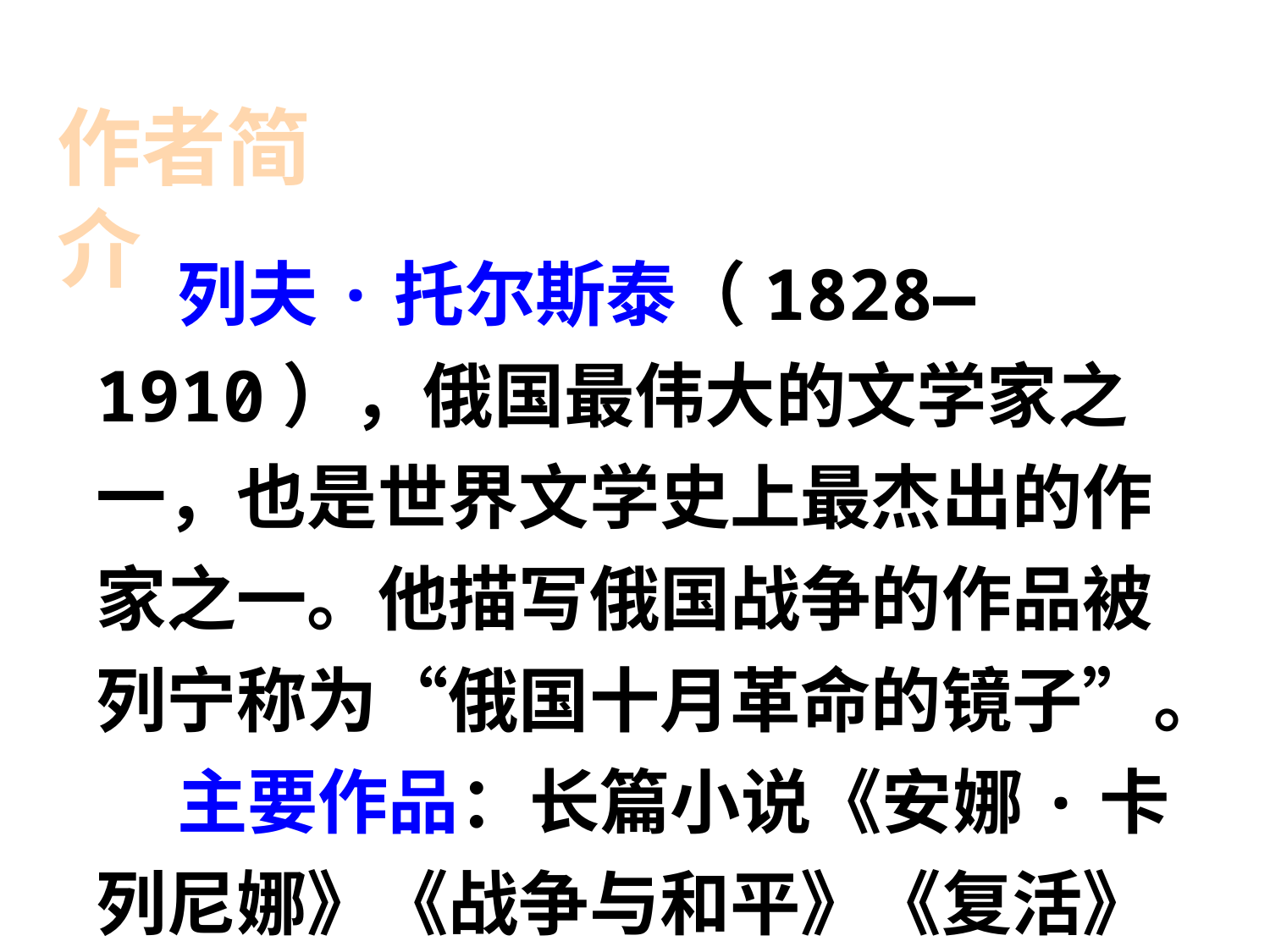

作者简介
    列夫·托尔斯泰（1828—1910），俄国最伟大的文学家之一，也是世界文学史上最杰出的作家之一。他描写俄国战争的作品被列宁称为“俄国十月革命的镜子”。
    主要作品：长篇小说《安娜·卡列尼娜》《战争与和平》《复活》等。